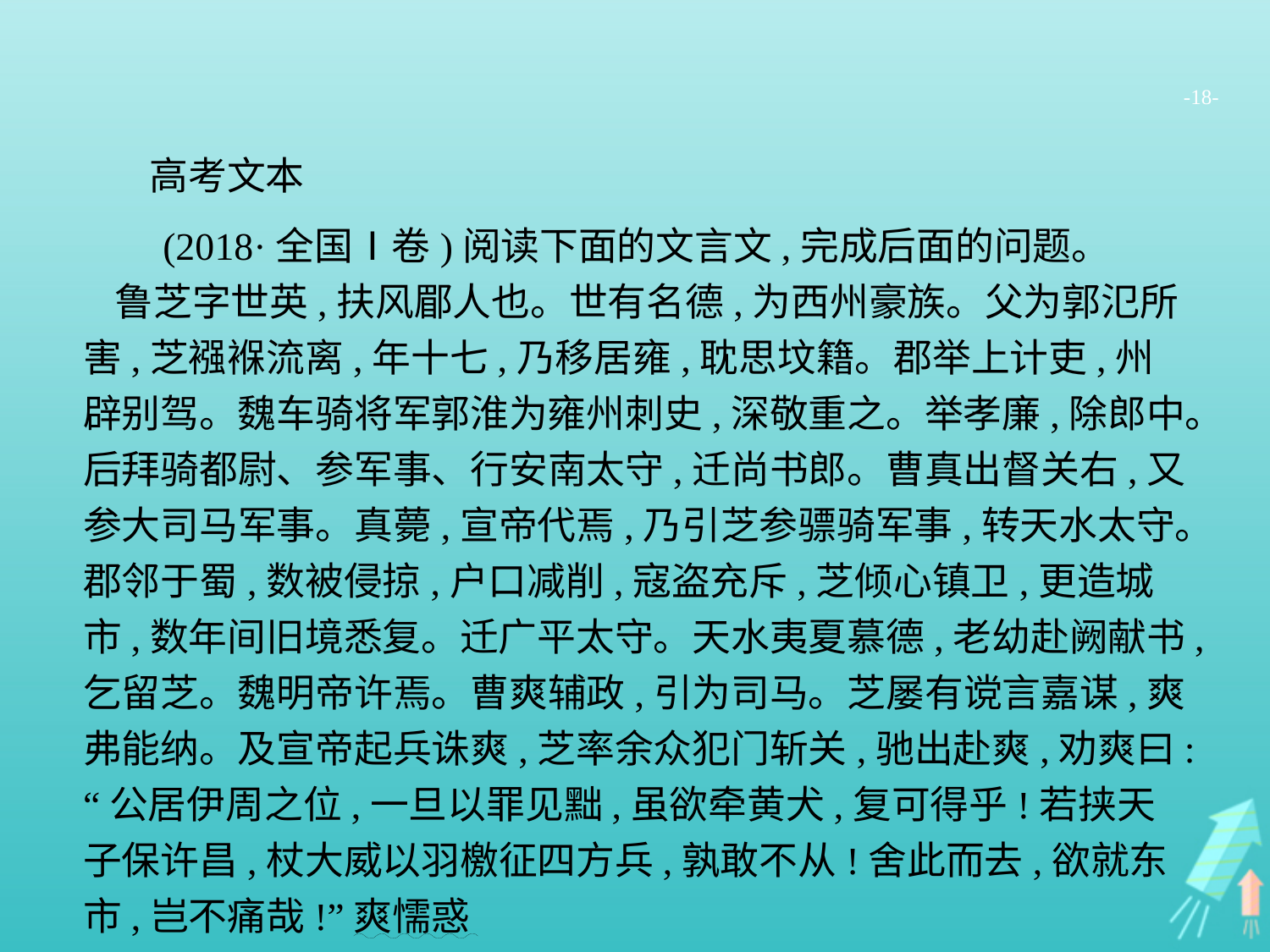

-18-
高考文本
　(2018·全国Ⅰ卷)阅读下面的文言文,完成后面的问题。
鲁芝字世英,扶风郿人也。世有名德,为西州豪族。父为郭氾所害,芝襁褓流离,年十七,乃移居雍,耽思坟籍。郡举上计吏,州辟别驾。魏车骑将军郭淮为雍州刺史,深敬重之。举孝廉,除郎中。后拜骑都尉、参军事、行安南太守,迁尚书郎。曹真出督关右,又参大司马军事。真薨,宣帝代焉,乃引芝参骠骑军事,转天水太守。郡邻于蜀,数被侵掠,户口减削,寇盗充斥,芝倾心镇卫,更造城市,数年间旧境悉复。迁广平太守。天水夷夏慕德,老幼赴阙献书,乞留芝。魏明帝许焉。曹爽辅政,引为司马。芝屡有谠言嘉谋,爽弗能纳。及宣帝起兵诛爽,芝率余众犯门斩关,驰出赴爽,劝爽曰:“公居伊周之位,一旦以罪见黜,虽欲牵黄犬,复可得乎!若挟天子保许昌,杖大威以羽檄征四方兵,孰敢不从!舍此而去,欲就东市,岂不痛哉!”爽懦惑